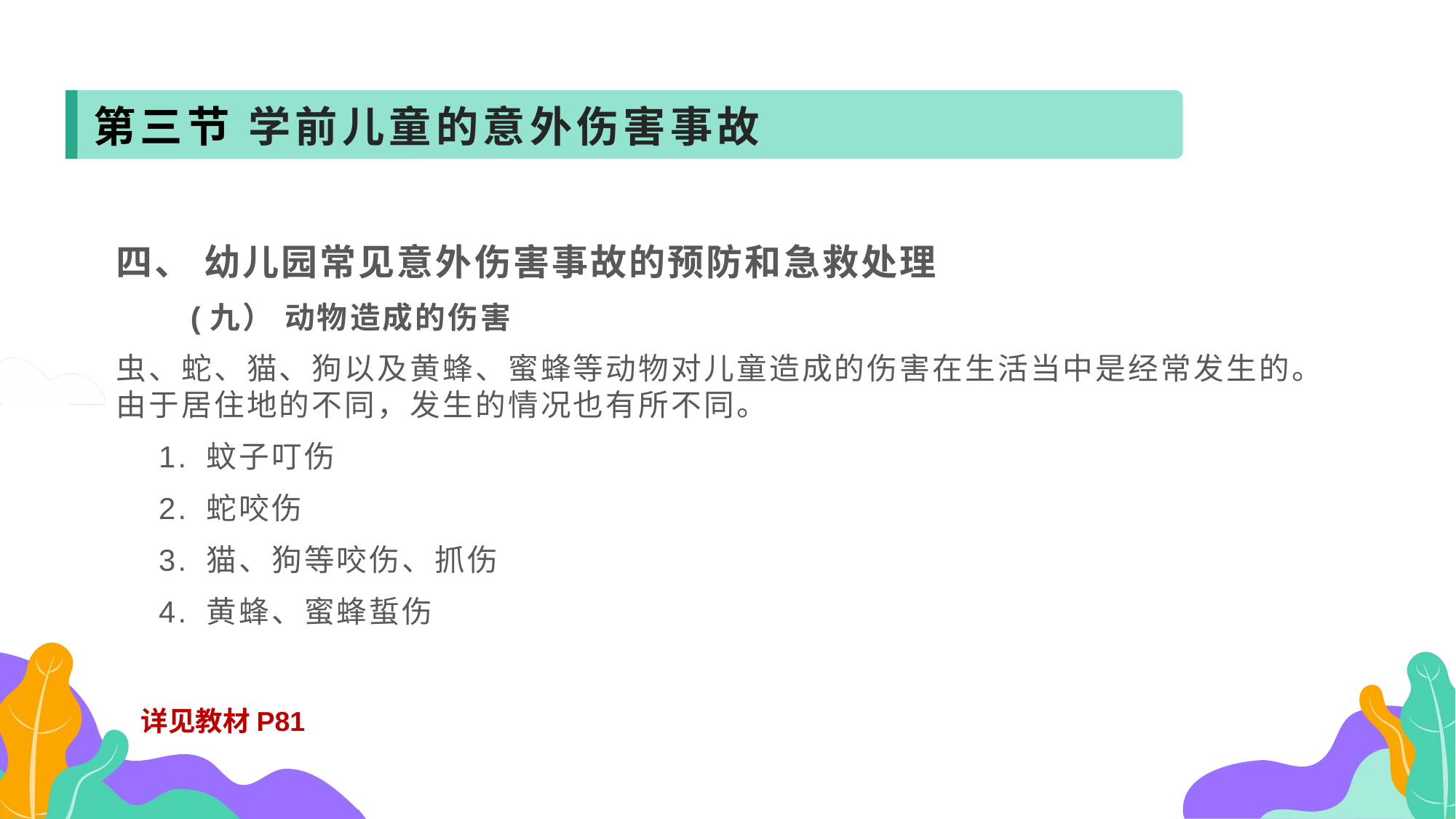

第三节 学前儿童的意外伤害事故
四、 幼儿园常见意外伤害事故的预防和急救处理
       (九） 动物造成的伤害
虫、蛇、猫、狗以及黄蜂、蜜蜂等动物对儿童造成的伤害在生活当中是经常发生的。由于居住地的不同，发生的情况也有所不同。
    1. 蚊子叮伤
    2. 蛇咬伤
    3. 猫、狗等咬伤、抓伤
    4. 黄蜂、蜜蜂蜇伤
详见教材P81